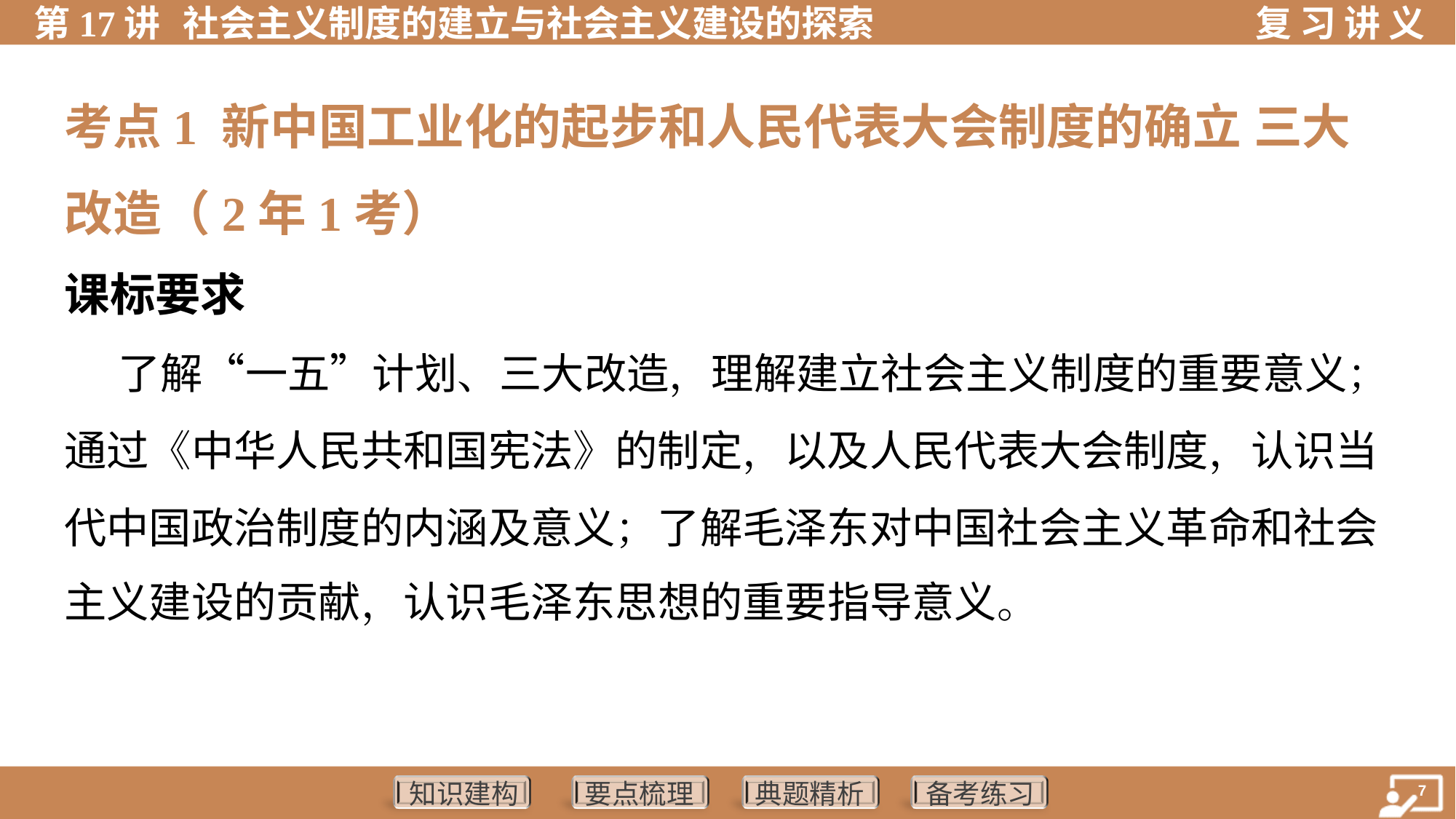

考点1 新中国工业化的起步和人民代表大会制度的确立 三大
改造（2年1考）
课标要求
    了解“一五”计划、三大改造，理解建立社会主义制度的重要意义；
通过《中华人民共和国宪法》的制定，以及人民代表大会制度，认识当
代中国政治制度的内涵及意义；了解毛泽东对中国社会主义革命和社会
主义建设的贡献，认识毛泽东思想的重要指导意义。